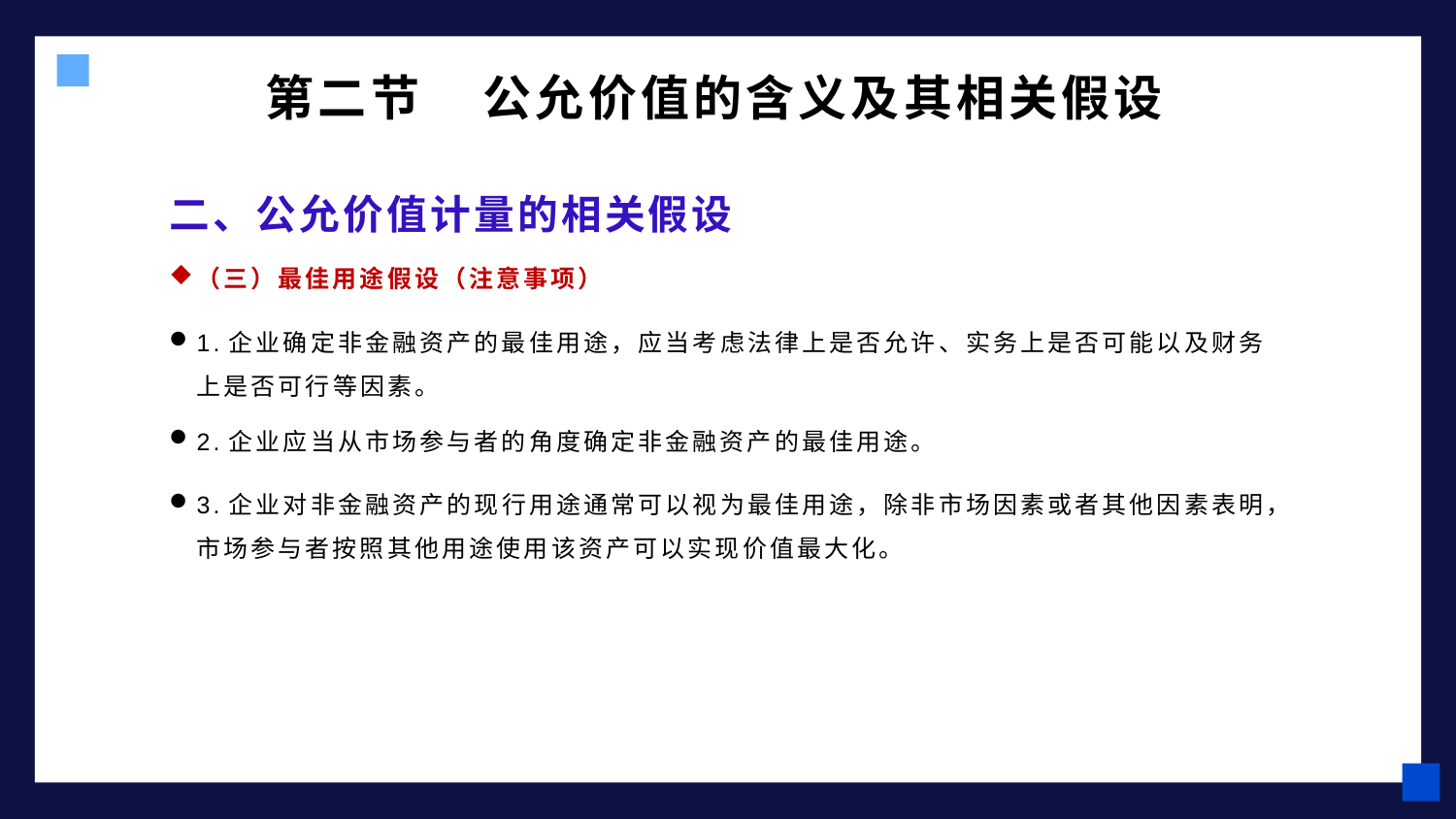

# 第二节    公允价值的含义及其相关假设
二、公允价值计量的相关假设
（三）最佳用途假设（注意事项）
1.企业确定非金融资产的最佳用途，应当考虑法律上是否允许、实务上是否可能以及财务上是否可行等因素。
2.企业应当从市场参与者的角度确定非金融资产的最佳用途。
3.企业对非金融资产的现行用途通常可以视为最佳用途，除非市场因素或者其他因素表明，市场参与者按照其他用途使用该资产可以实现价值最大化。